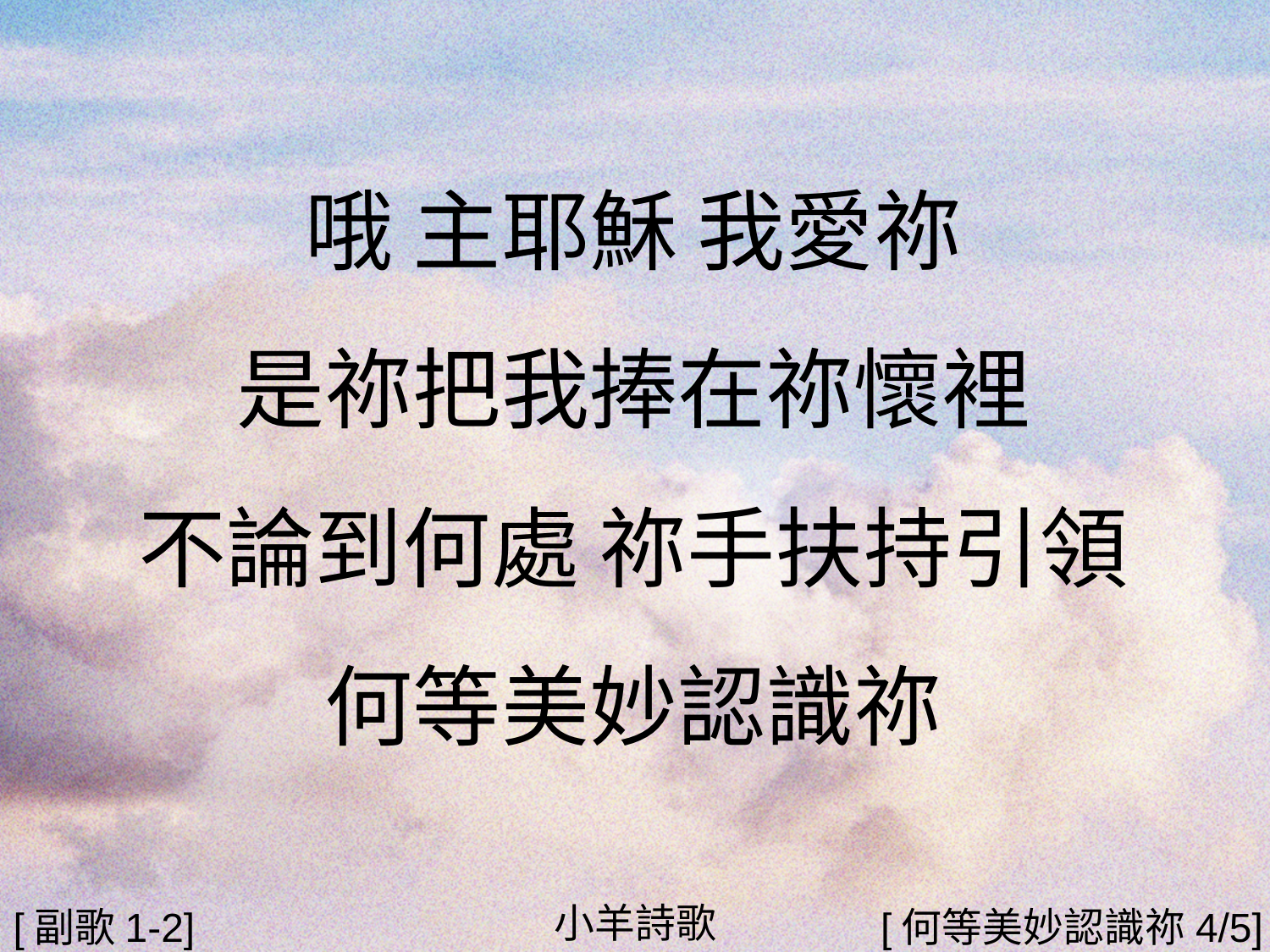

哦 主耶穌 我愛祢
是祢把我捧在祢懷裡
不論到何處 祢手扶持引領
何等美妙認識祢
#

小羊詩歌
[副歌1-2]
[何等美妙認識祢4/5]